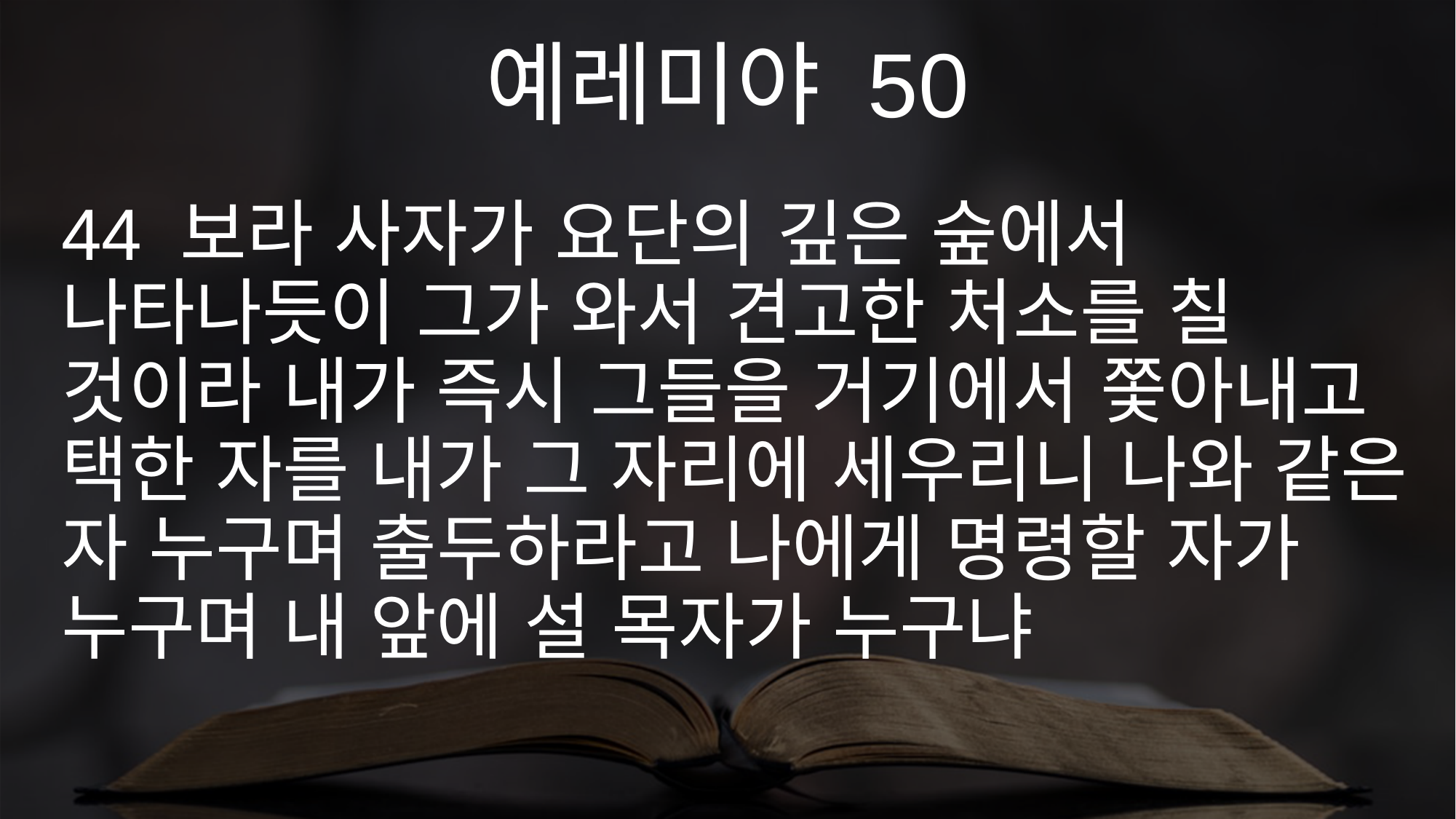

예레미야 50
44 보라 사자가 요단의 깊은 숲에서 나타나듯이 그가 와서 견고한 처소를 칠 것이라 내가 즉시 그들을 거기에서 쫓아내고 택한 자를 내가 그 자리에 세우리니 나와 같은 자 누구며 출두하라고 나에게 명령할 자가 누구며 내 앞에 설 목자가 누구냐